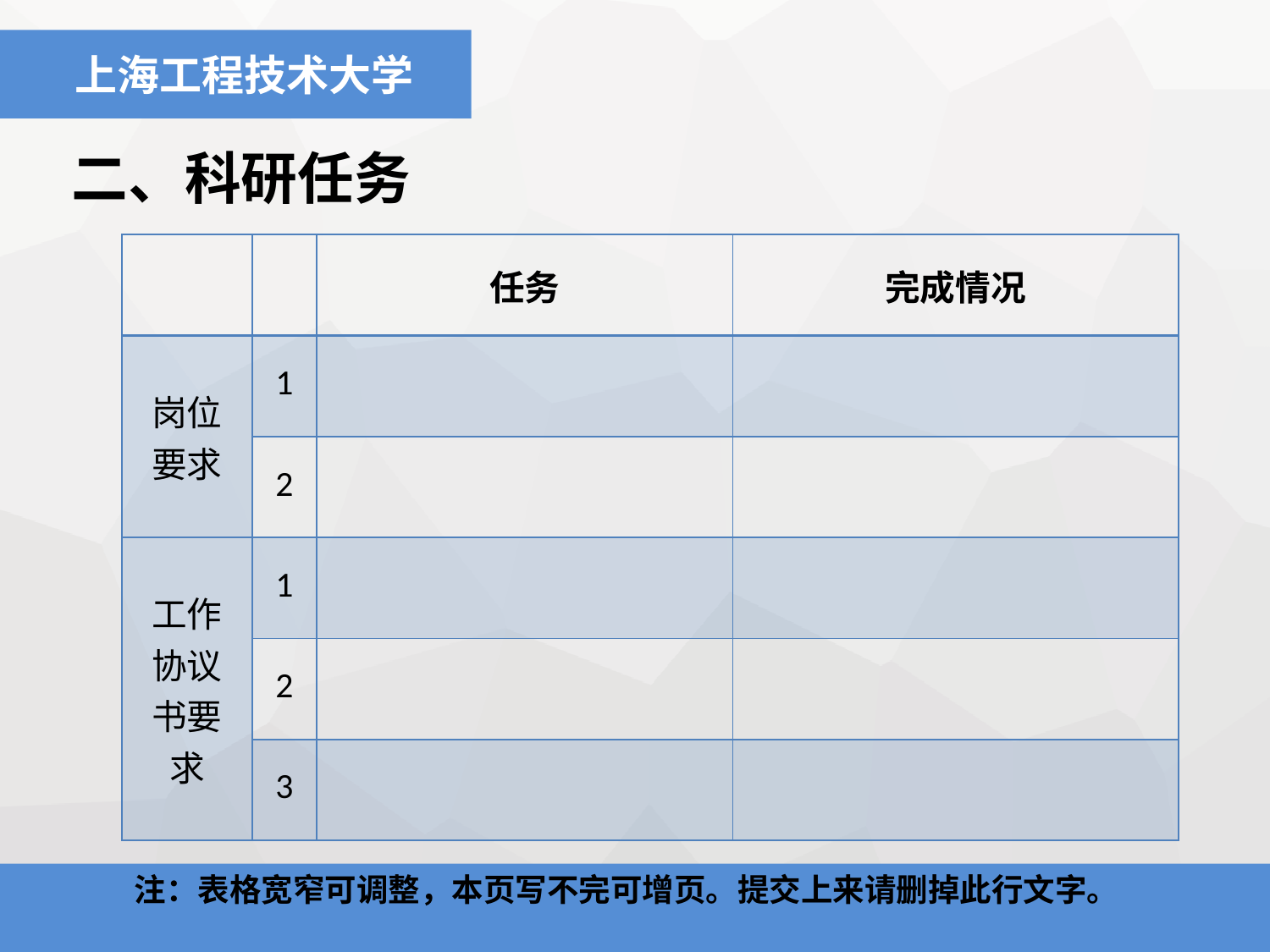

上海工程技术大学
二、科研任务
|  |  | 任务 | 完成情况 |
| --- | --- | --- | --- |
| 岗位要求 | 1 |  |  |
|  | 2 |  |  |
| 工作协议书要求 | 1 |  |  |
|  | 2 |  |  |
|  | 3 |  |  |

注：表格宽窄可调整，本页写不完可增页。提交上来请删掉此行文字。